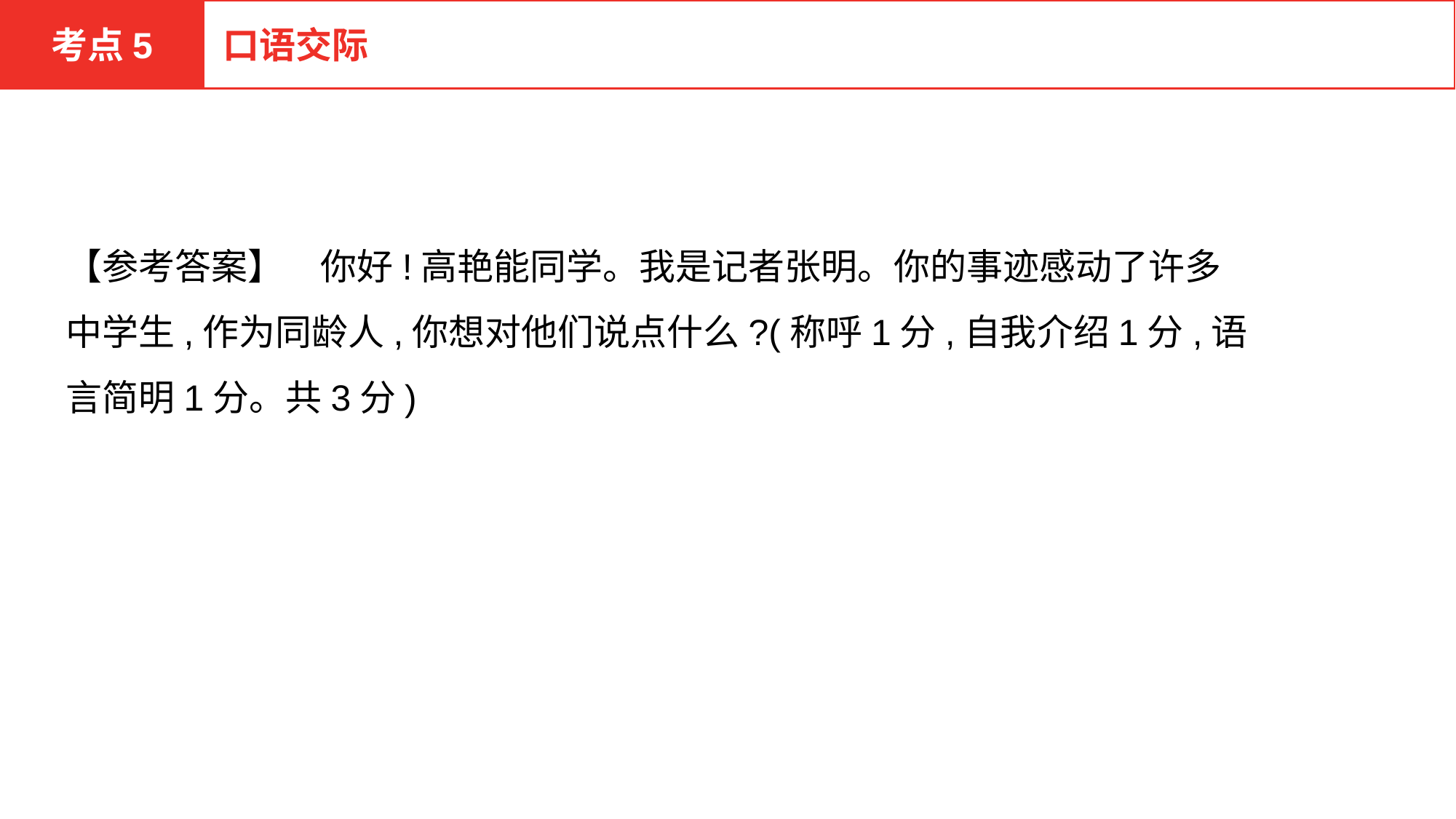

考点5
口语交际
【参考答案】　你好!高艳能同学。我是记者张明。你的事迹感动了许多中学生,作为同龄人,你想对他们说点什么?(称呼1分,自我介绍1分,语言简明1分。共3分)